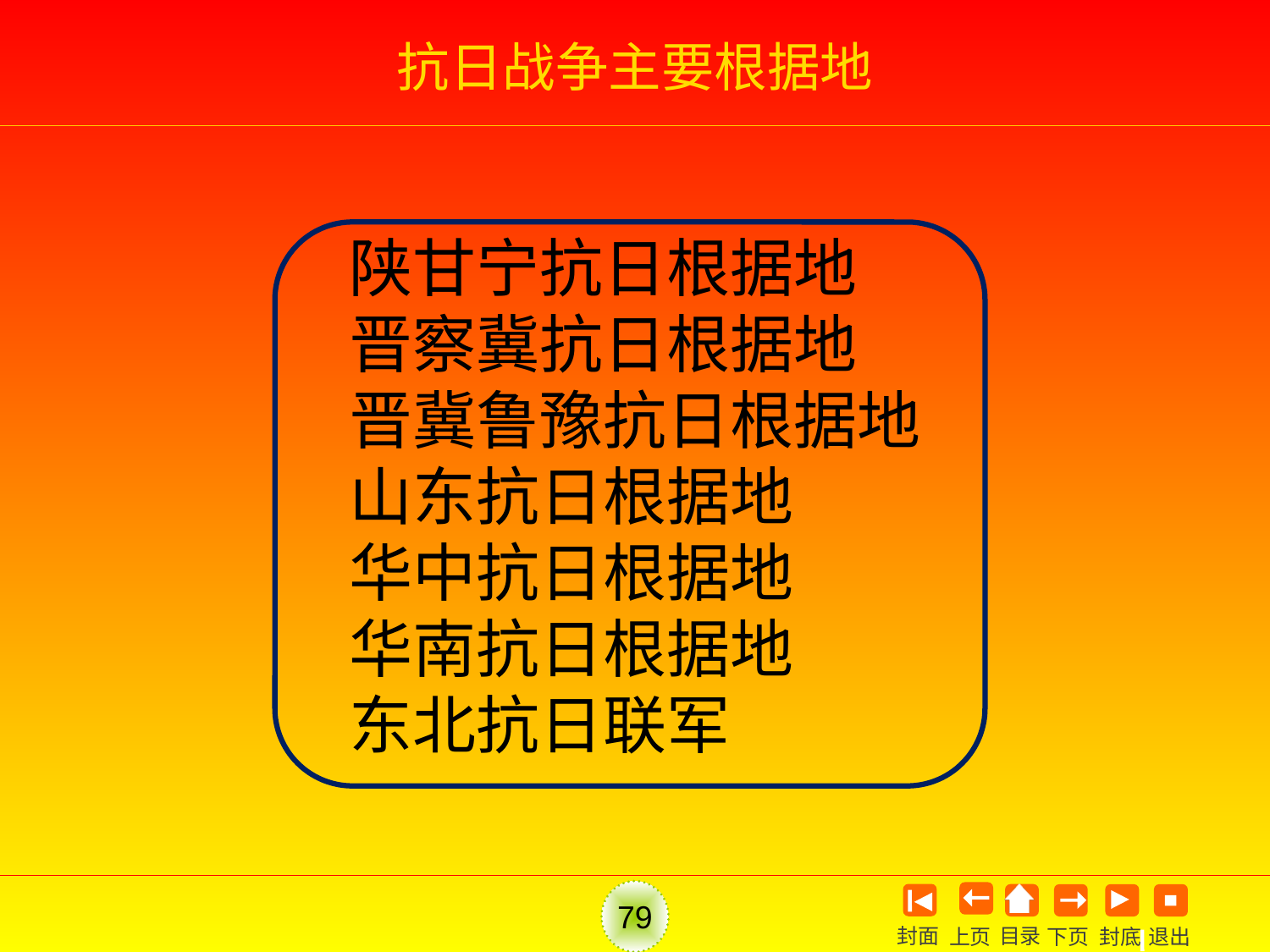

# 抗日战争主要根据地

陕甘宁抗日根据地
晋察冀抗日根据地
晋冀鲁豫抗日根据地
山东抗日根据地
华中抗日根据地
华南抗日根据地
东北抗日联军
79